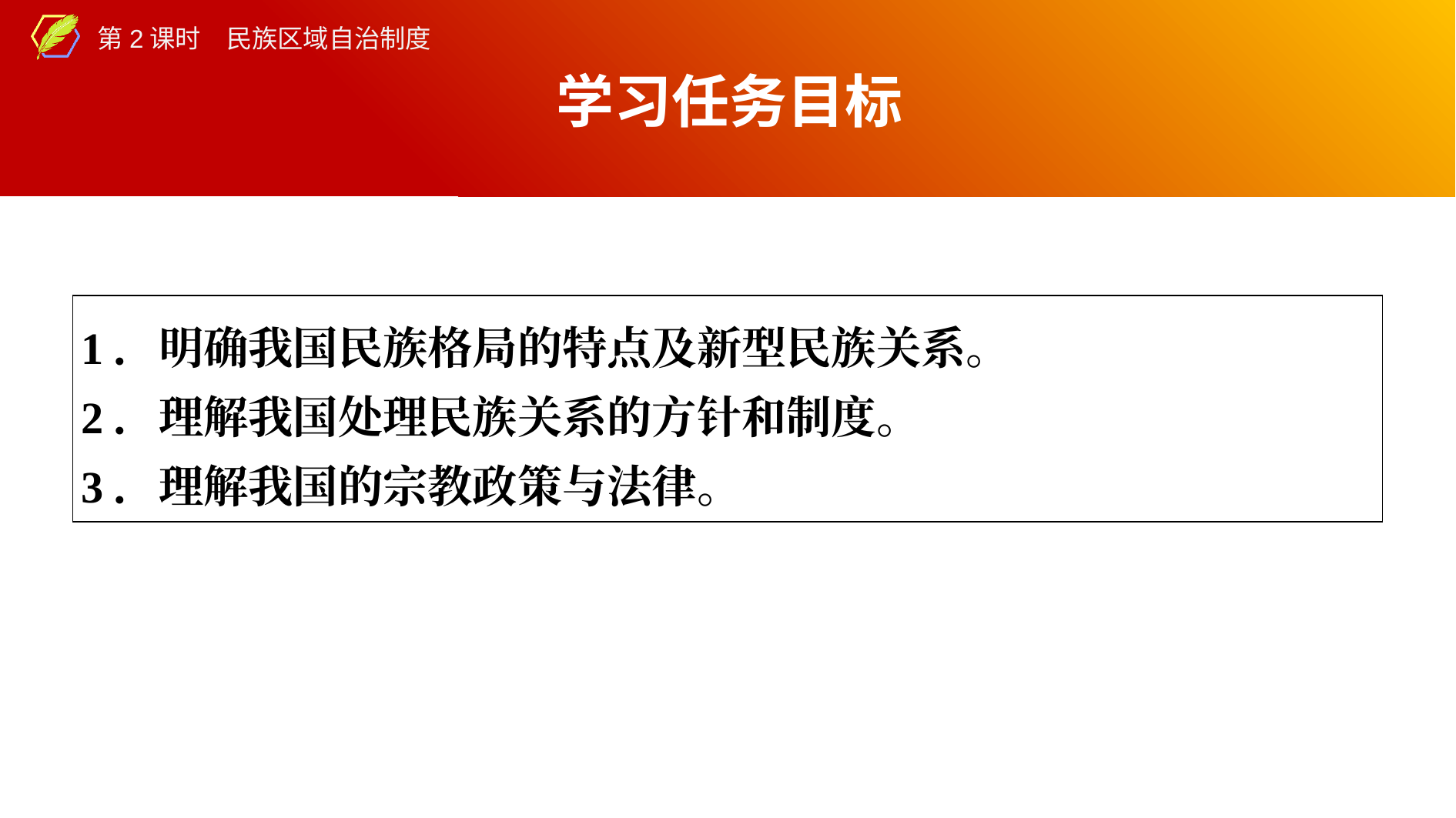

学习任务目标
| 1．明确我国民族格局的特点及新型民族关系。 2．理解我国处理民族关系的方针和制度。 3．理解我国的宗教政策与法律。 |
| --- |